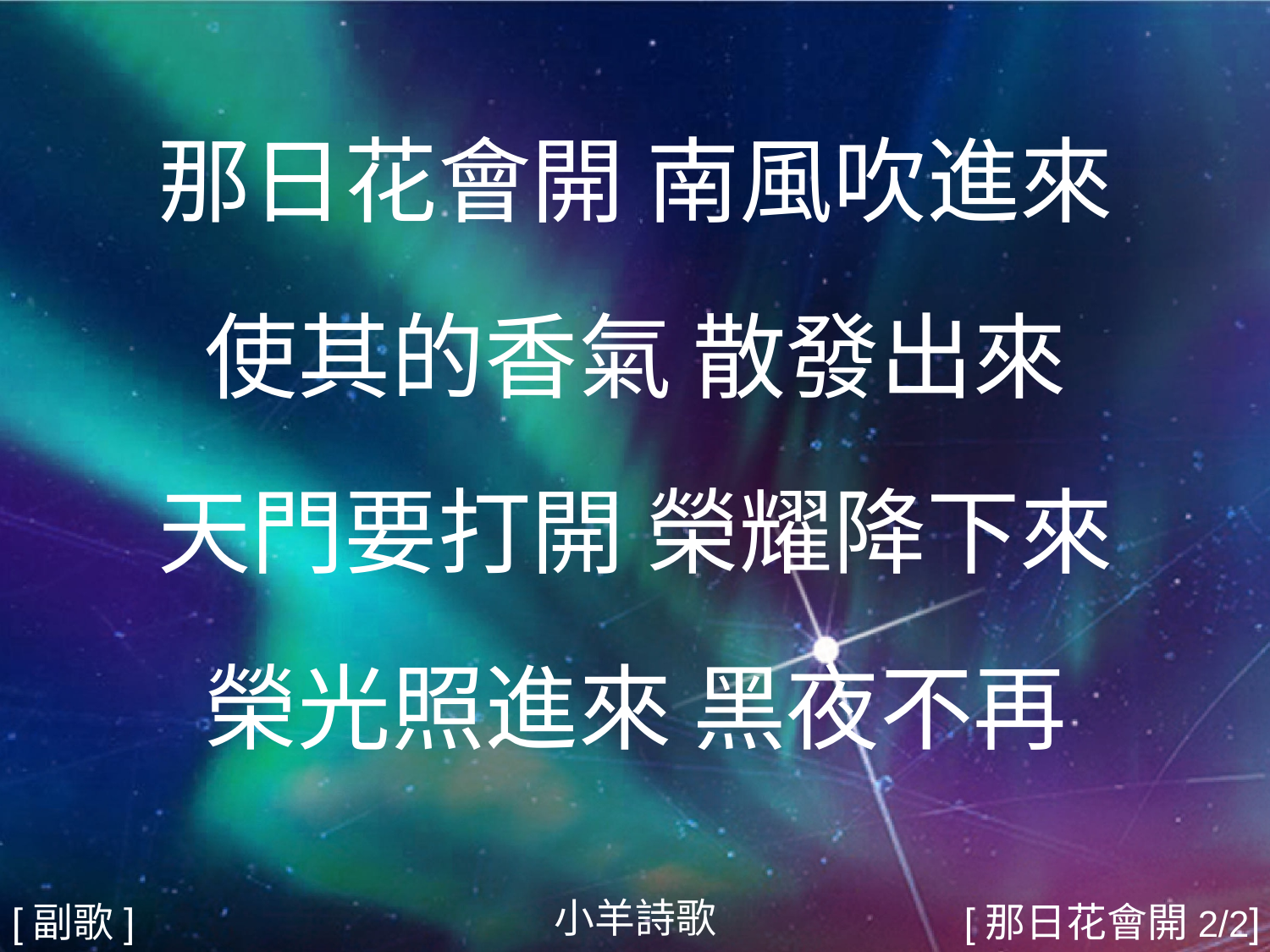

那日花會開 南風吹進來

使其的香氣 散發出來

天門要打開 榮耀降下來

榮光照進來 黑夜不再

#

小羊詩歌
[副歌]
[那日花會開2/2]